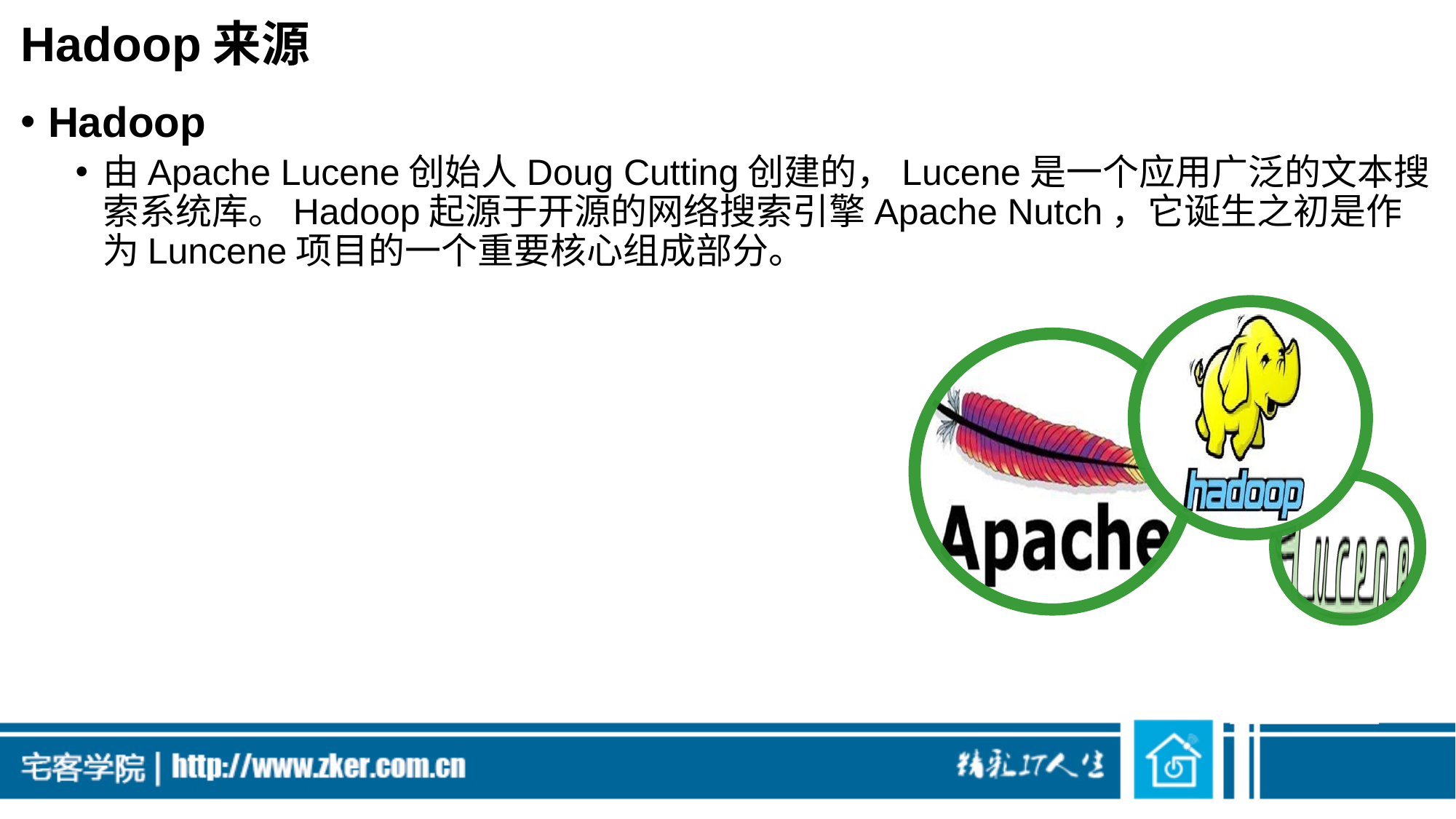

# Hadoop来源
Hadoop
由Apache Lucene创始人Doug Cutting创建的，Lucene是一个应用广泛的文本搜索系统库。Hadoop起源于开源的网络搜索引擎Apache Nutch，它诞生之初是作为Luncene项目的一个重要核心组成部分。